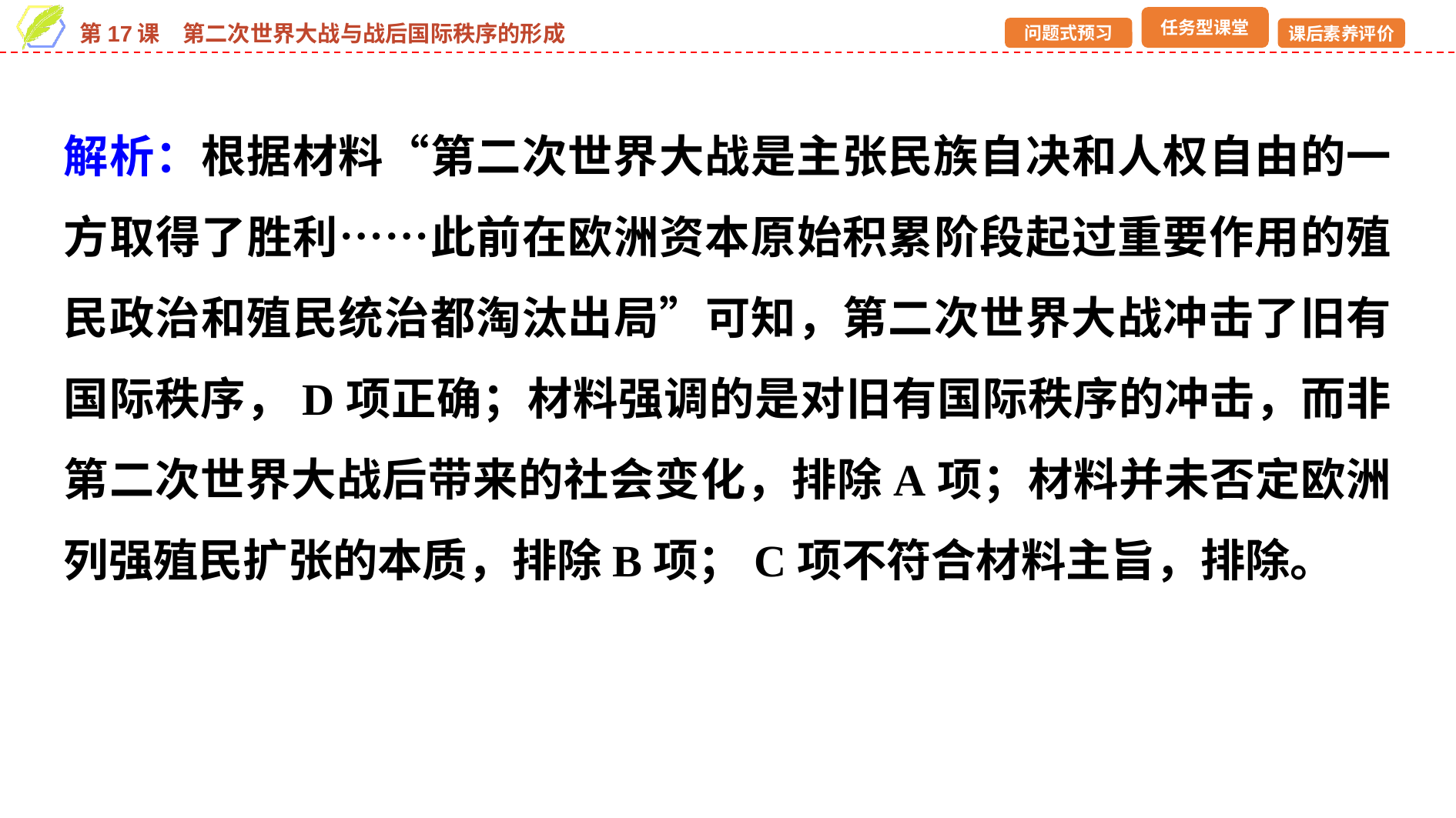

解析：根据材料“第二次世界大战是主张民族自决和人权自由的一方取得了胜利……此前在欧洲资本原始积累阶段起过重要作用的殖民政治和殖民统治都淘汰出局”可知，第二次世界大战冲击了旧有国际秩序，D项正确；材料强调的是对旧有国际秩序的冲击，而非第二次世界大战后带来的社会变化，排除A项；材料并未否定欧洲列强殖民扩张的本质，排除B项；C项不符合材料主旨，排除。